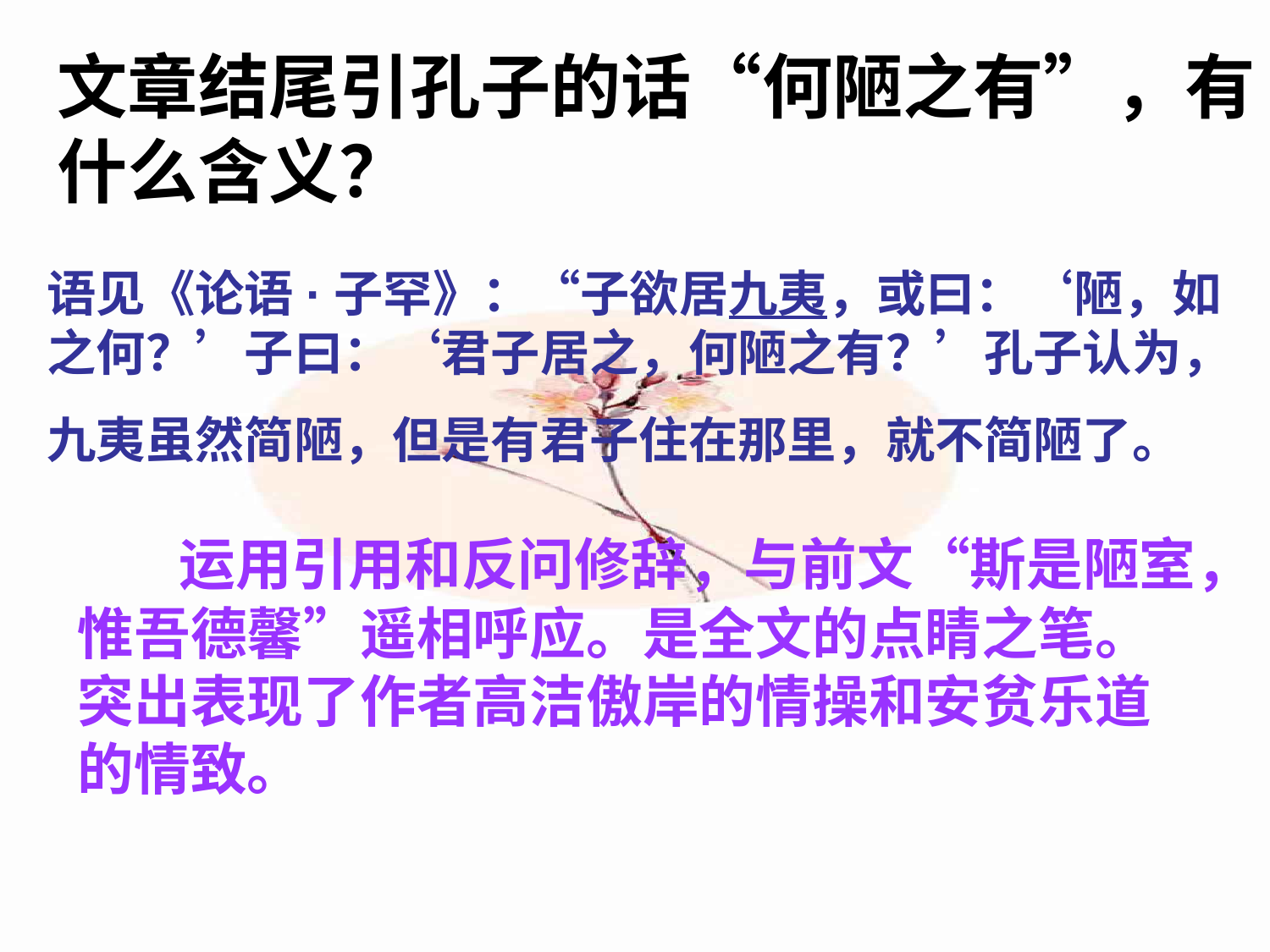

文章结尾引孔子的话“何陋之有”，有什么含义？

语见《论语·子罕》：“子欲居九夷，或曰：‘陋，如之何？’子曰：‘君子居之，何陋之有？’孔子认为，九夷虽然简陋，但是有君子住在那里，就不简陋了。
      运用引用和反问修辞，与前文“斯是陋室，惟吾德馨”遥相呼应。是全文的点睛之笔。突出表现了作者高洁傲岸的情操和安贫乐道的情致。